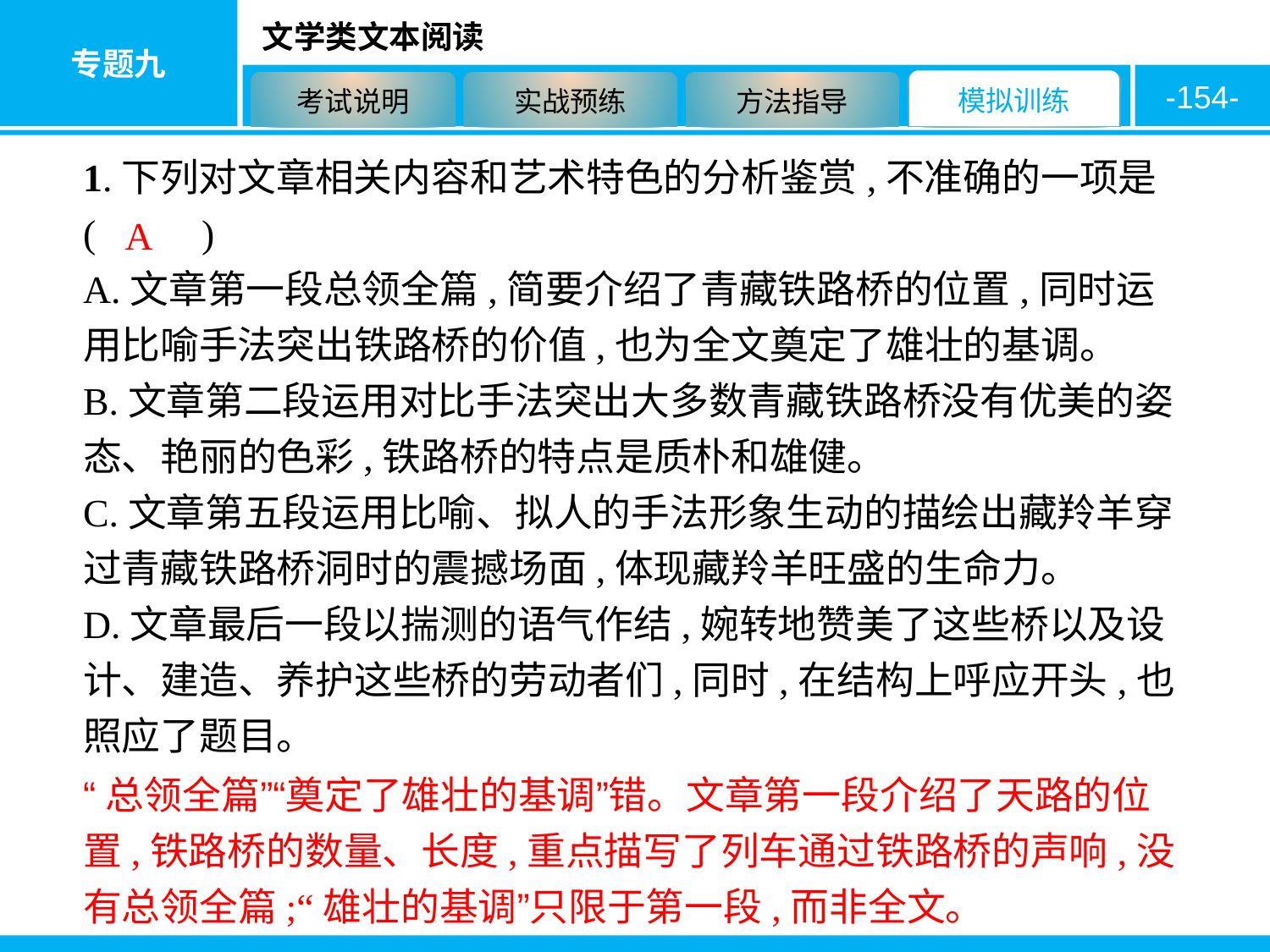

-154-
1.下列对文章相关内容和艺术特色的分析鉴赏,不准确的一项是 ( 　　)
A.文章第一段总领全篇,简要介绍了青藏铁路桥的位置,同时运用比喻手法突出铁路桥的价值,也为全文奠定了雄壮的基调。
B.文章第二段运用对比手法突出大多数青藏铁路桥没有优美的姿态、艳丽的色彩,铁路桥的特点是质朴和雄健。
C.文章第五段运用比喻、拟人的手法形象生动的描绘出藏羚羊穿过青藏铁路桥洞时的震撼场面,体现藏羚羊旺盛的生命力。
D.文章最后一段以揣测的语气作结,婉转地赞美了这些桥以及设计、建造、养护这些桥的劳动者们,同时,在结构上呼应开头,也照应了题目。
A
“总领全篇”“奠定了雄壮的基调”错。文章第一段介绍了天路的位置,铁路桥的数量、长度,重点描写了列车通过铁路桥的声响,没有总领全篇;“雄壮的基调”只限于第一段,而非全文。